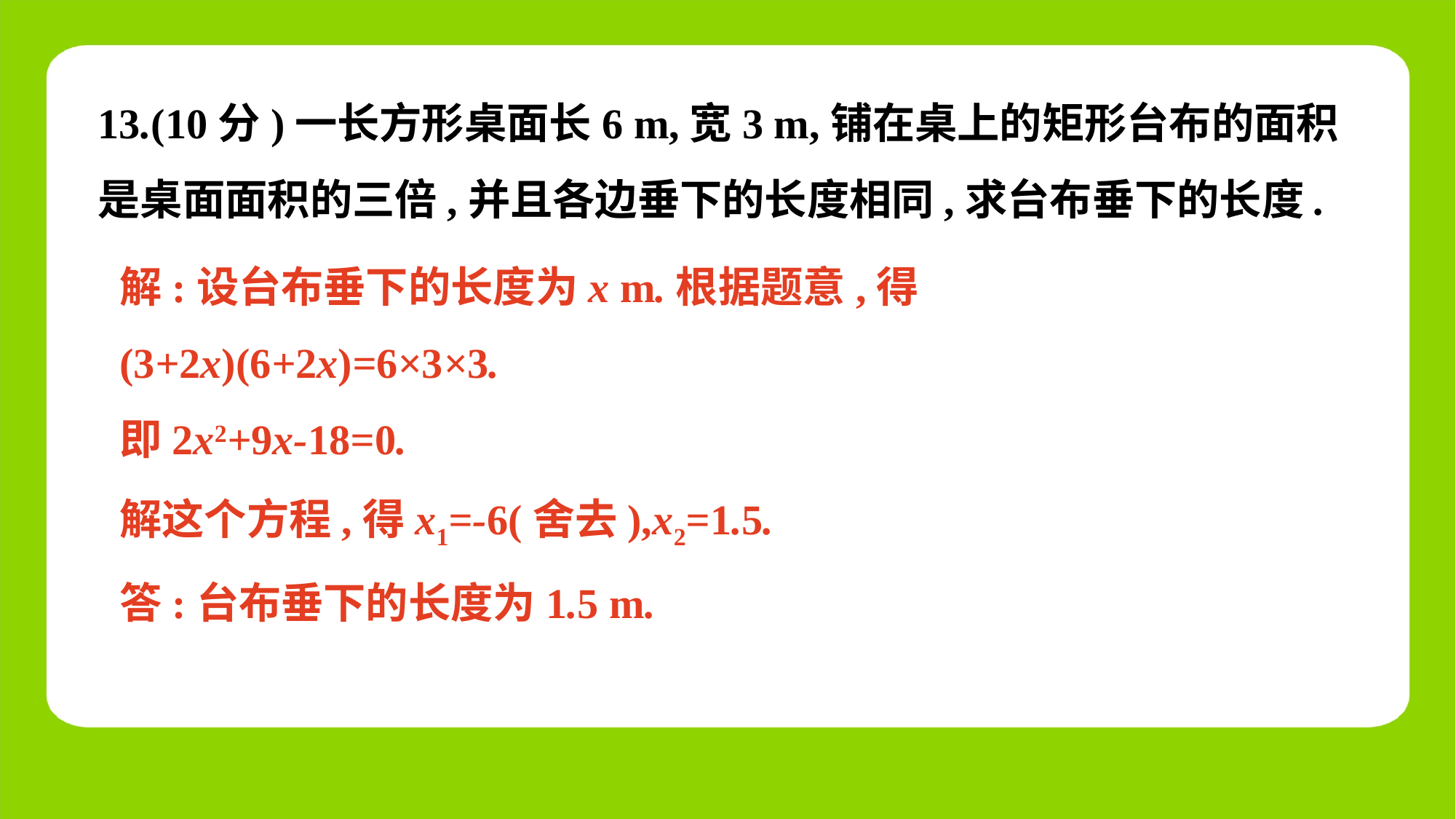

13.(10分)一长方形桌面长6 m,宽3 m,铺在桌上的矩形台布的面积是桌面面积的三倍,并且各边垂下的长度相同,求台布垂下的长度.
解:设台布垂下的长度为x m.根据题意,得
(3+2x)(6+2x)=6×3×3.
即2x2+9x-18=0.
解这个方程,得x1=-6(舍去),x2=1.5.
答:台布垂下的长度为1.5 m.